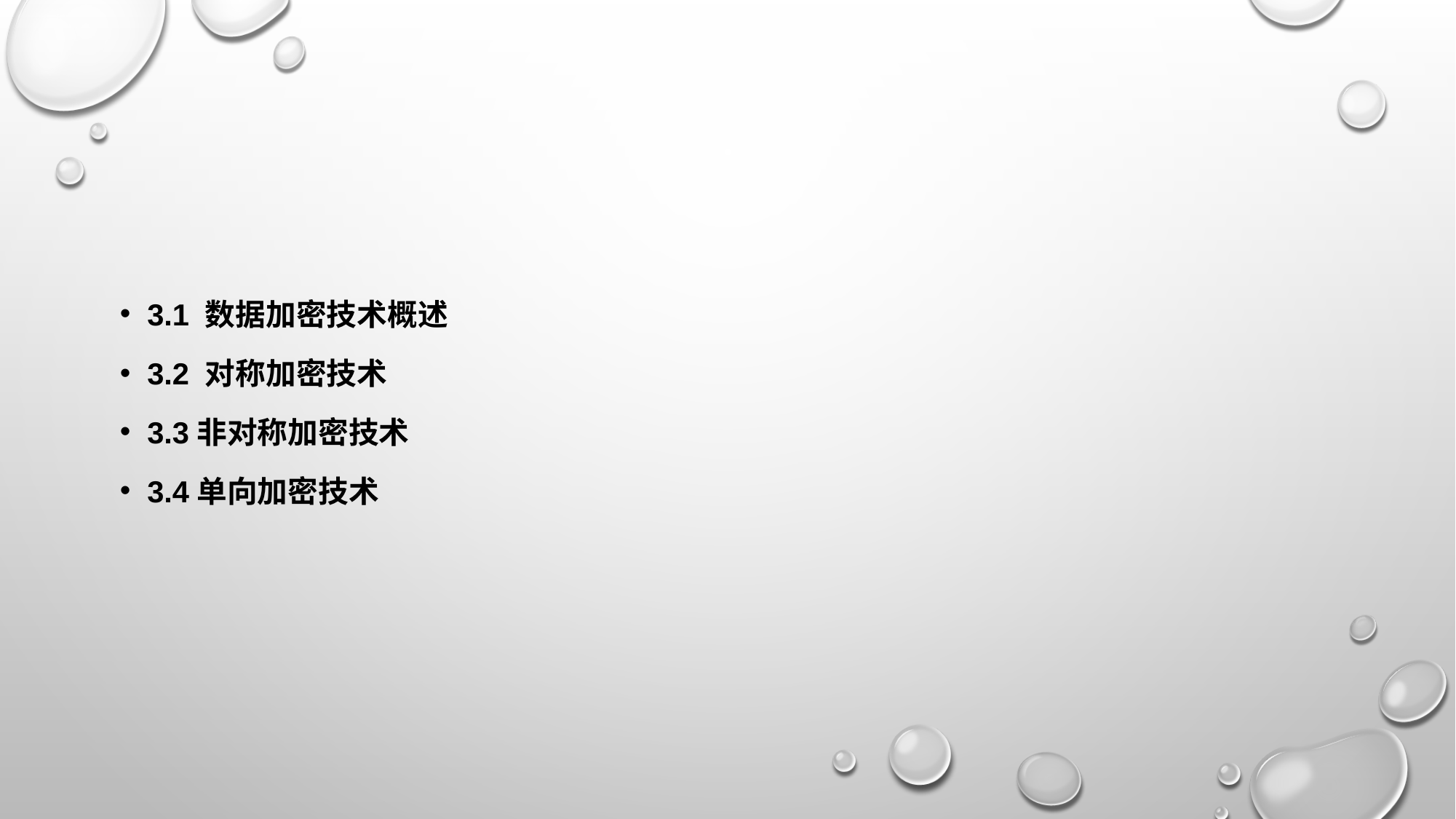

#
3.1 数据加密技术概述
3.2 对称加密技术
3.3非对称加密技术
3.4单向加密技术